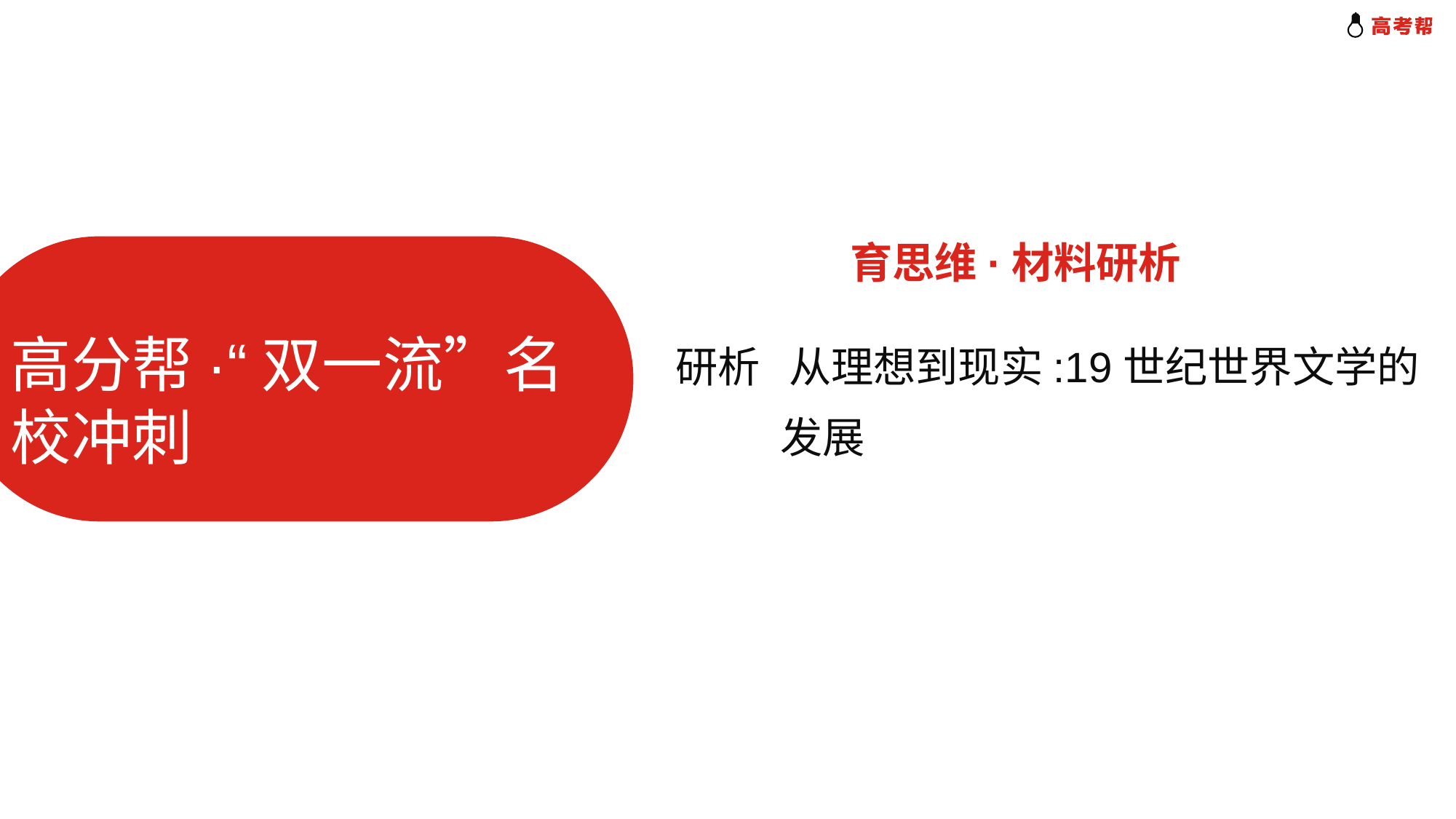

育思维·材料研析
高分帮·“双一流”名校冲刺
研析   从理想到现实:19世纪世界文学的
          发展